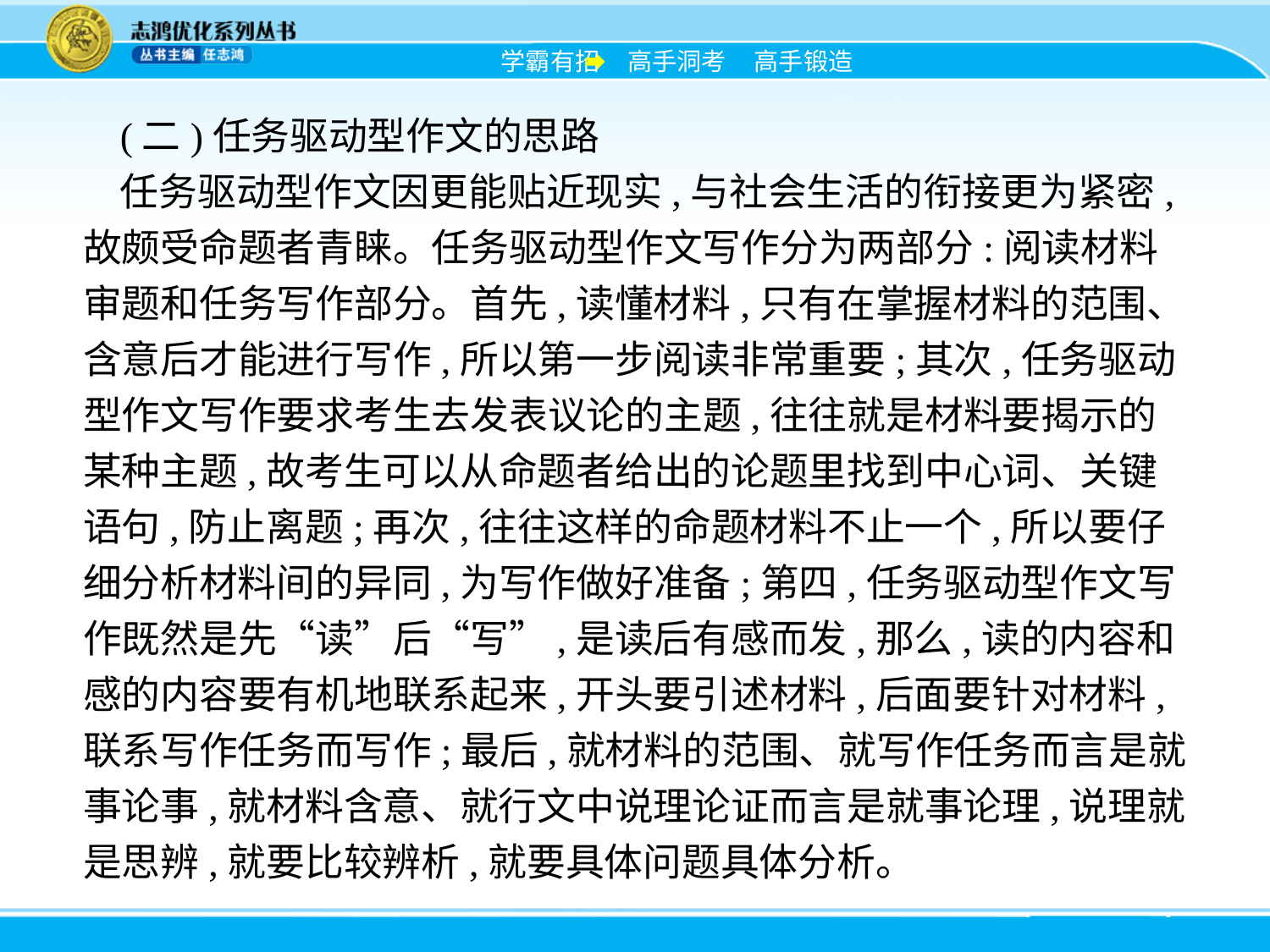

(二)任务驱动型作文的思路
任务驱动型作文因更能贴近现实,与社会生活的衔接更为紧密,故颇受命题者青睐。任务驱动型作文写作分为两部分:阅读材料审题和任务写作部分。首先,读懂材料,只有在掌握材料的范围、含意后才能进行写作,所以第一步阅读非常重要;其次,任务驱动型作文写作要求考生去发表议论的主题,往往就是材料要揭示的某种主题,故考生可以从命题者给出的论题里找到中心词、关键语句,防止离题;再次,往往这样的命题材料不止一个,所以要仔细分析材料间的异同,为写作做好准备;第四,任务驱动型作文写作既然是先“读”后“写”,是读后有感而发,那么,读的内容和感的内容要有机地联系起来,开头要引述材料,后面要针对材料,联系写作任务而写作;最后,就材料的范围、就写作任务而言是就事论事,就材料含意、就行文中说理论证而言是就事论理,说理就是思辨,就要比较辨析,就要具体问题具体分析。